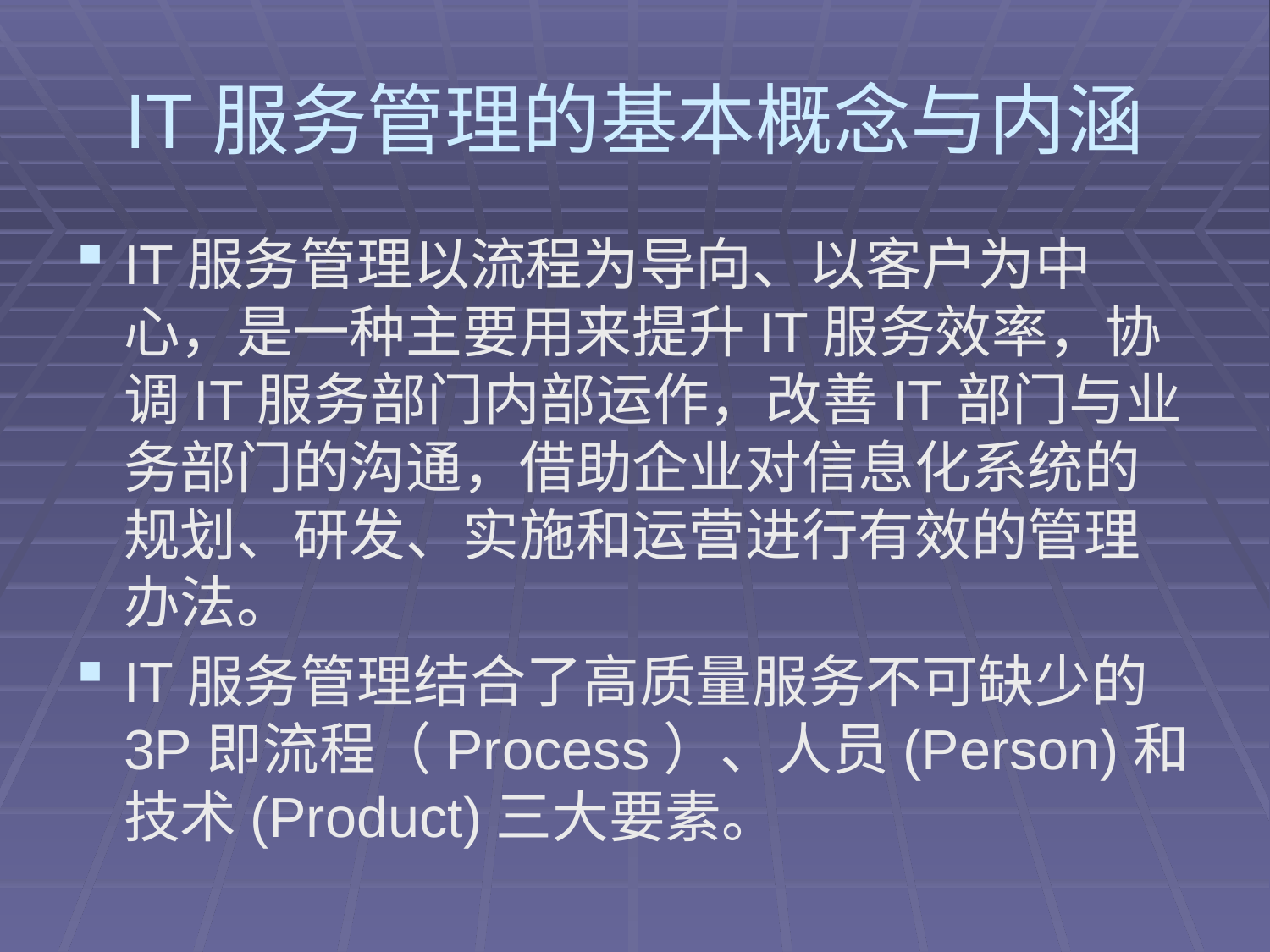

# IT服务管理的基本概念与内涵
IT服务管理以流程为导向、以客户为中心，是一种主要用来提升IT服务效率，协调IT服务部门内部运作，改善IT部门与业务部门的沟通，借助企业对信息化系统的规划、研发、实施和运营进行有效的管理办法。
IT服务管理结合了高质量服务不可缺少的3P即流程（Process）、人员(Person)和技术(Product)三大要素。